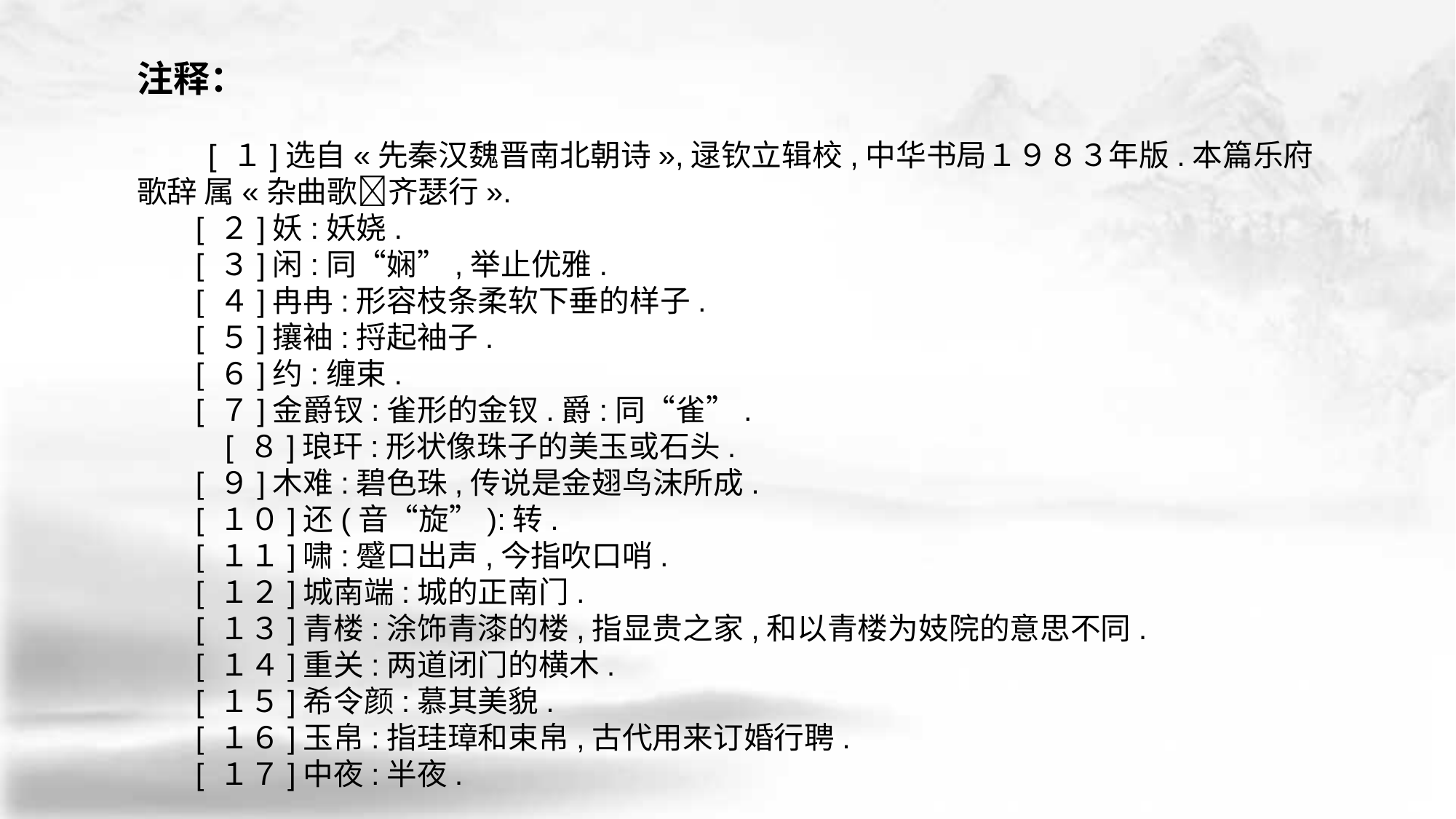

注释：

　     [ １]选自«先秦汉魏晋南北朝诗»,逯钦立辑校,中华书局１９８３年版.本篇乐府歌辞 属«杂曲歌􀅰齐瑟行».
       [ ２]妖:妖娆.
       [ ３]闲:同“娴”,举止优雅.
       [ ４]冉冉:形容枝条柔软下垂的样子.
       [ ５]攘袖:捋起袖子.
       [ ６]约:缠束.
       [ ７]金爵钗:雀形的金钗.爵:同“雀”.
　　   [ ８]琅玕:形状像珠子的美玉或石头.
       [ ９]木难:碧色珠,传说是金翅鸟沫所成.
       [ １０]还(音“旋”):转.
       [ １１]啸:蹙口出声,今指吹口哨.
       [ １２]城南端:城的正南门.
       [ １３]青楼:涂饰青漆的楼,指显贵之家,和以青楼为妓院的意思不同.
       [ １４]重关:两道闭门的横木.
       [ １５]希令颜:慕其美貌.
       [ １６]玉帛:指珪璋和束帛,古代用来订婚行聘.
       [ １７]中夜:半夜.